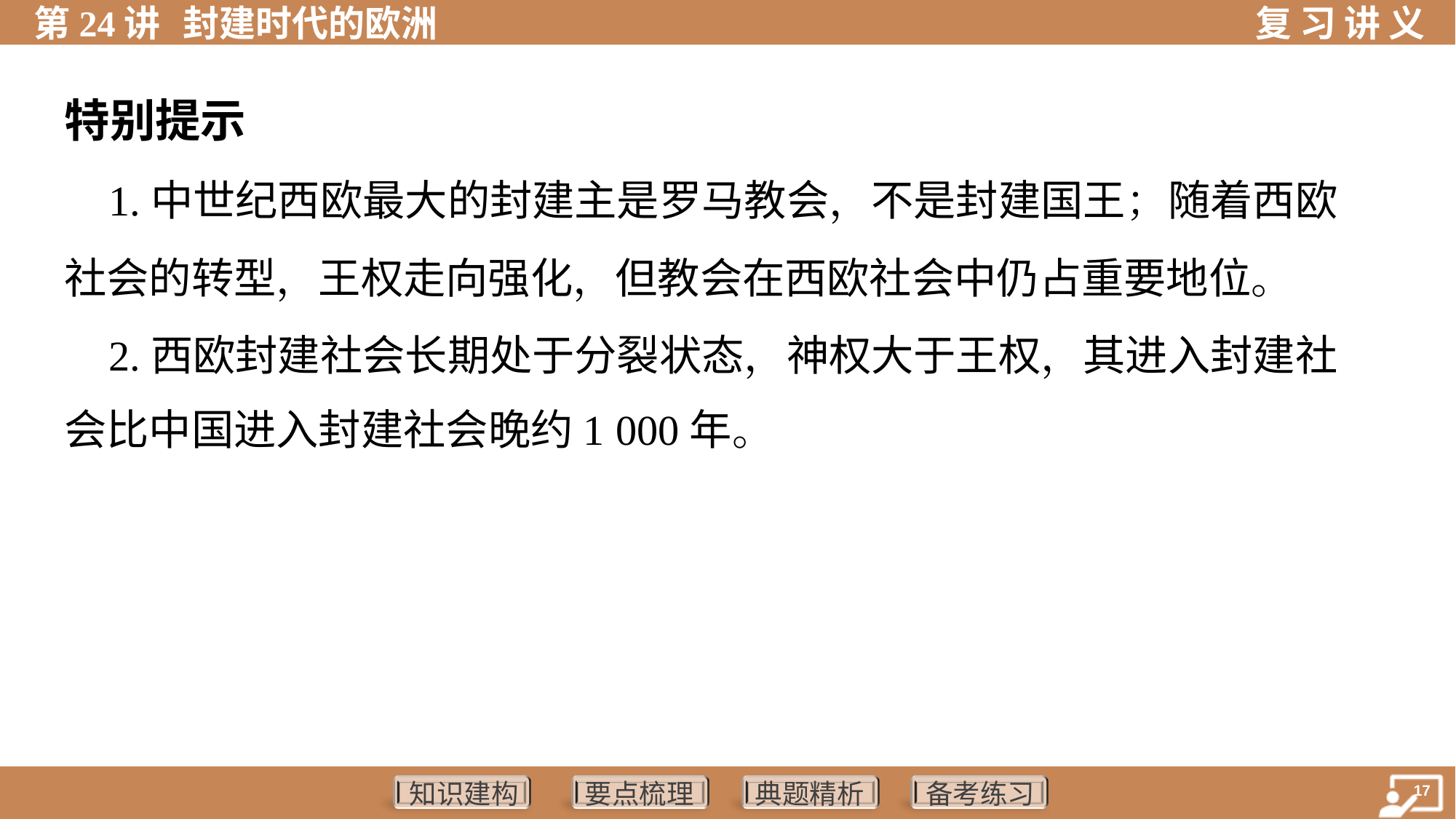

特别提示
    1.中世纪西欧最大的封建主是罗马教会，不是封建国王；随着西欧
社会的转型，王权走向强化，但教会在西欧社会中仍占重要地位。
    2.西欧封建社会长期处于分裂状态，神权大于王权，其进入封建社
会比中国进入封建社会晚约1 000年。